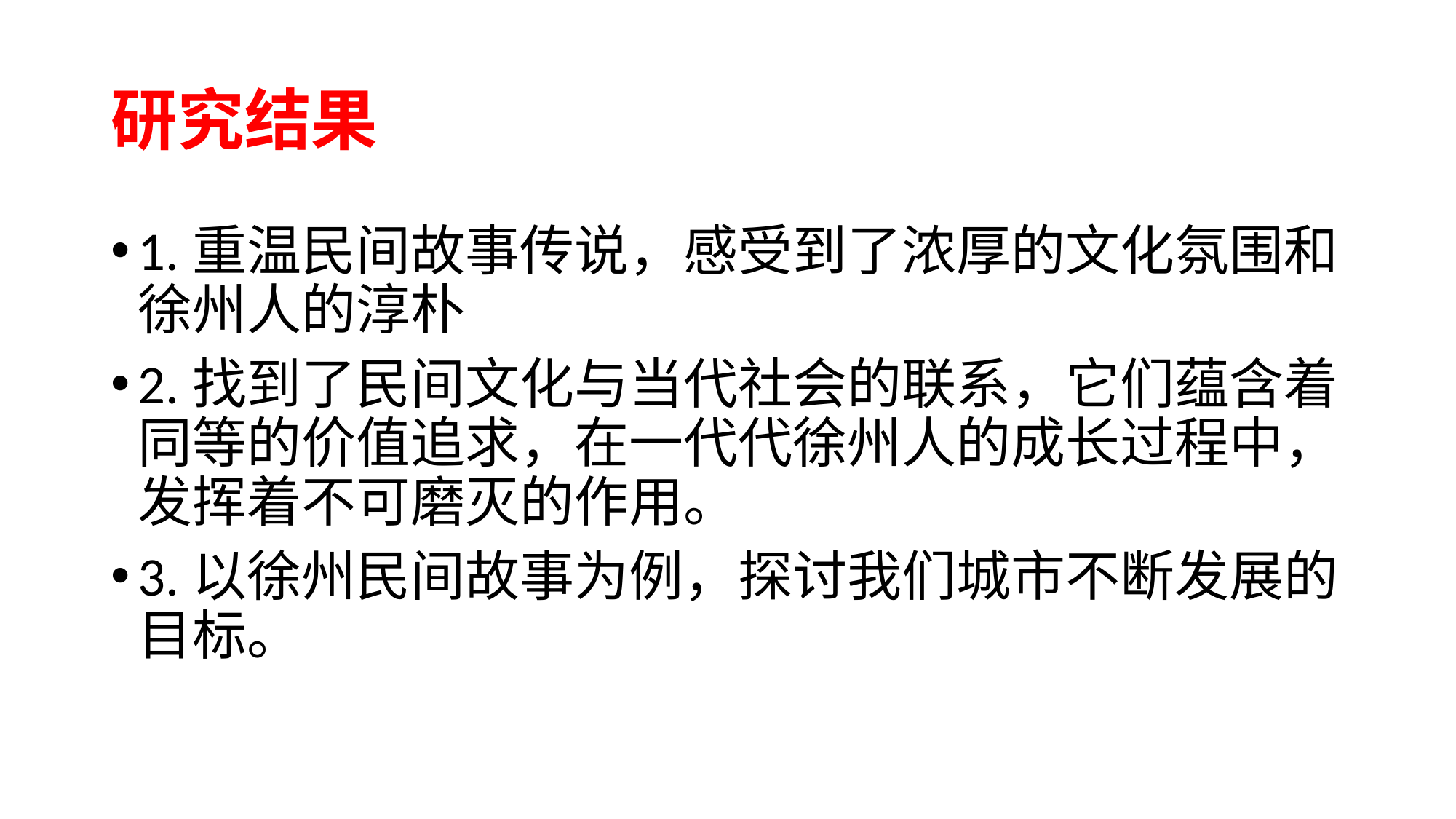

# 研究结果
1.重温民间故事传说，感受到了浓厚的文化氛围和徐州人的淳朴
2.找到了民间文化与当代社会的联系，它们蕴含着同等的价值追求，在一代代徐州人的成长过程中，发挥着不可磨灭的作用。
3.以徐州民间故事为例，探讨我们城市不断发展的目标。